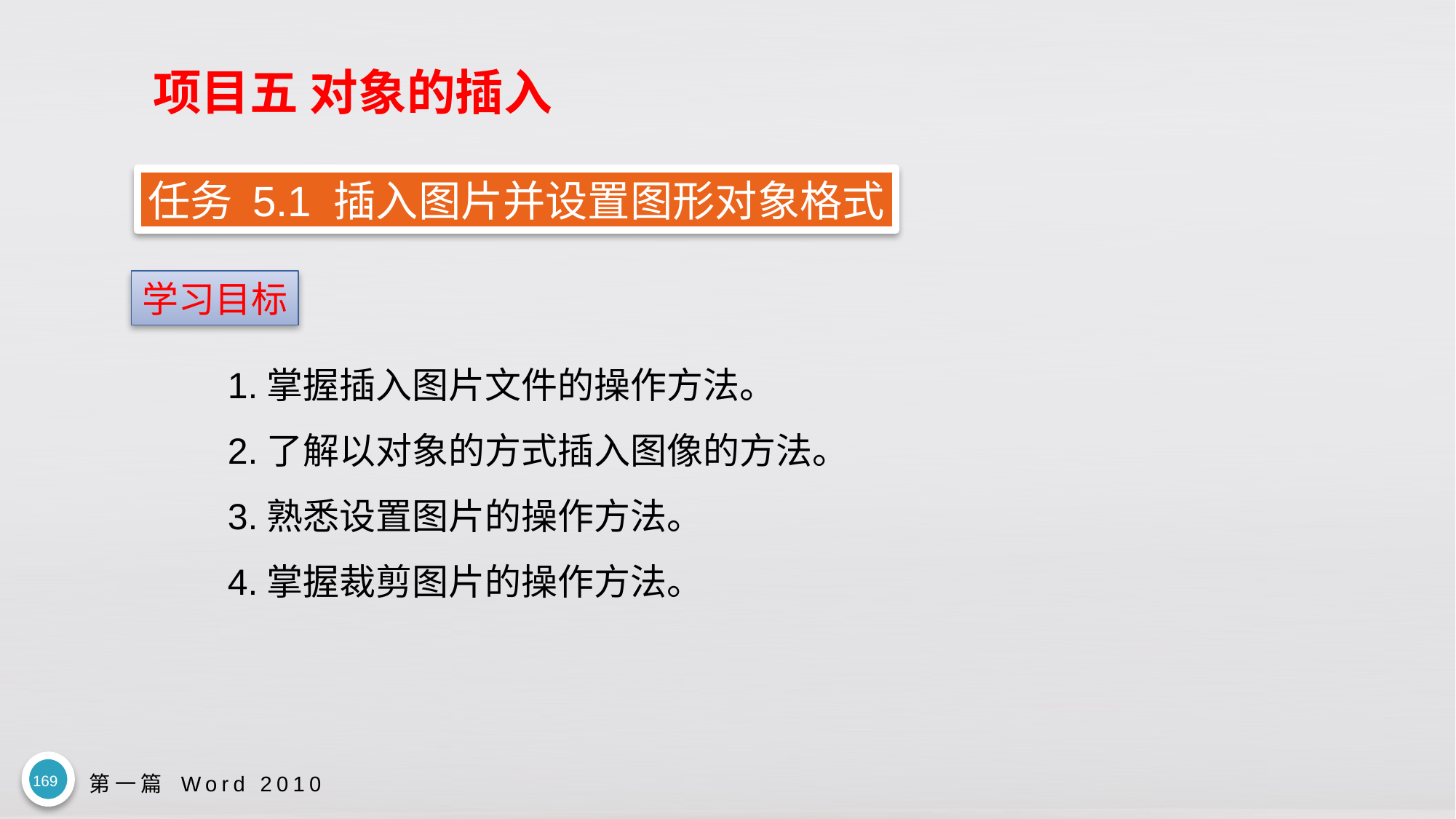

# 项目五 对象的插入
任务 5.1 插入图片并设置图形对象格式
学习目标
1.掌握插入图片文件的操作方法。
2.了解以对象的方式插入图像的方法。
3.熟悉设置图片的操作方法。
4.掌握裁剪图片的操作方法。
169